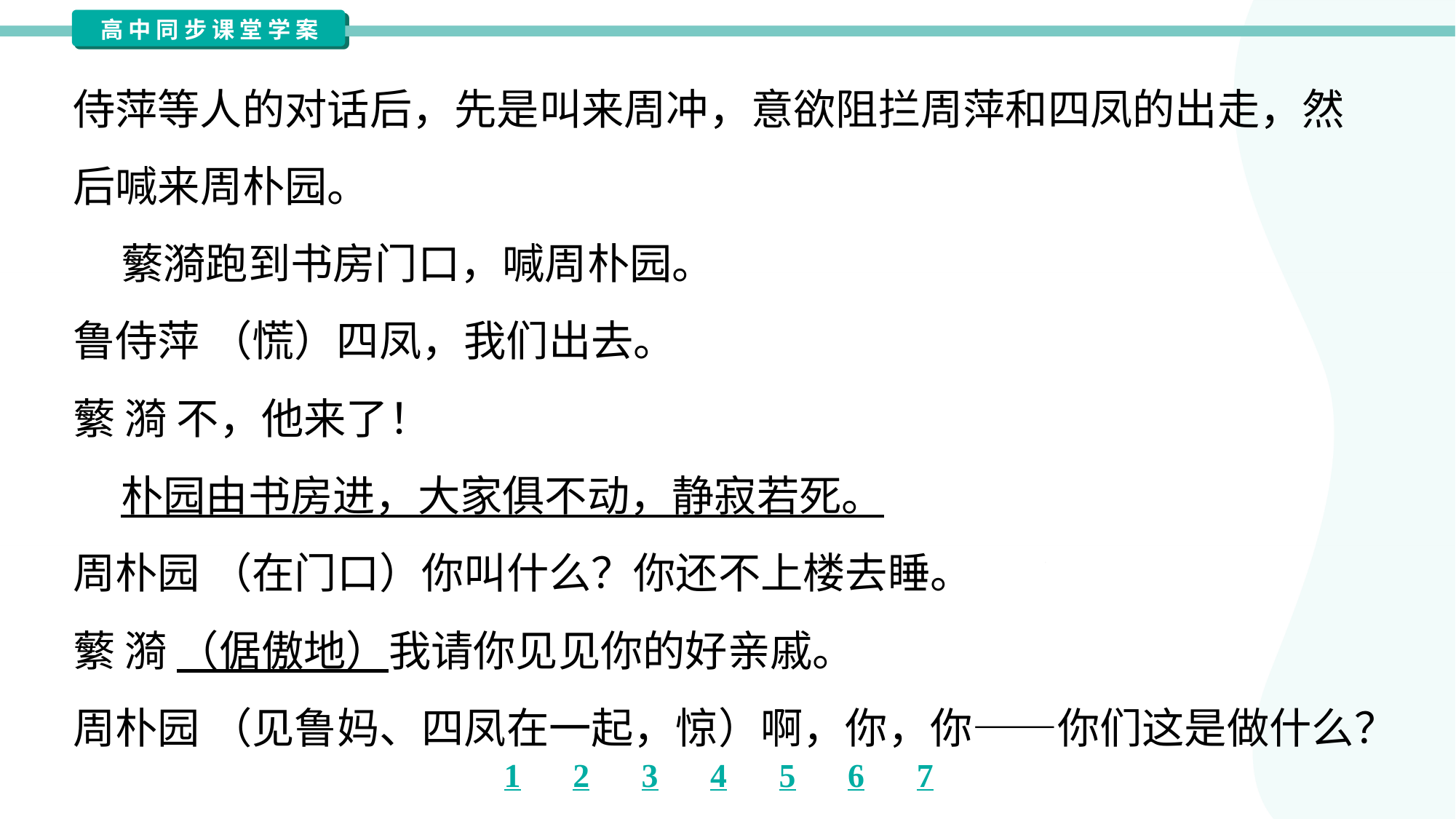

侍萍等人的对话后，先是叫来周冲，意欲阻拦周萍和四凤的出走，然
后喊来周朴园。
    蘩漪跑到书房门口，喊周朴园。
鲁侍萍 （慌）四凤，我们出去。
蘩 漪 不，他来了！
    朴园由书房进，大家俱不动，静寂若死。
周朴园 （在门口）你叫什么？你还不上楼去睡。
蘩 漪 （倨傲地）我请你见见你的好亲戚。
周朴园 （见鲁妈、四凤在一起，惊）啊，你，你——你们这是做什么？